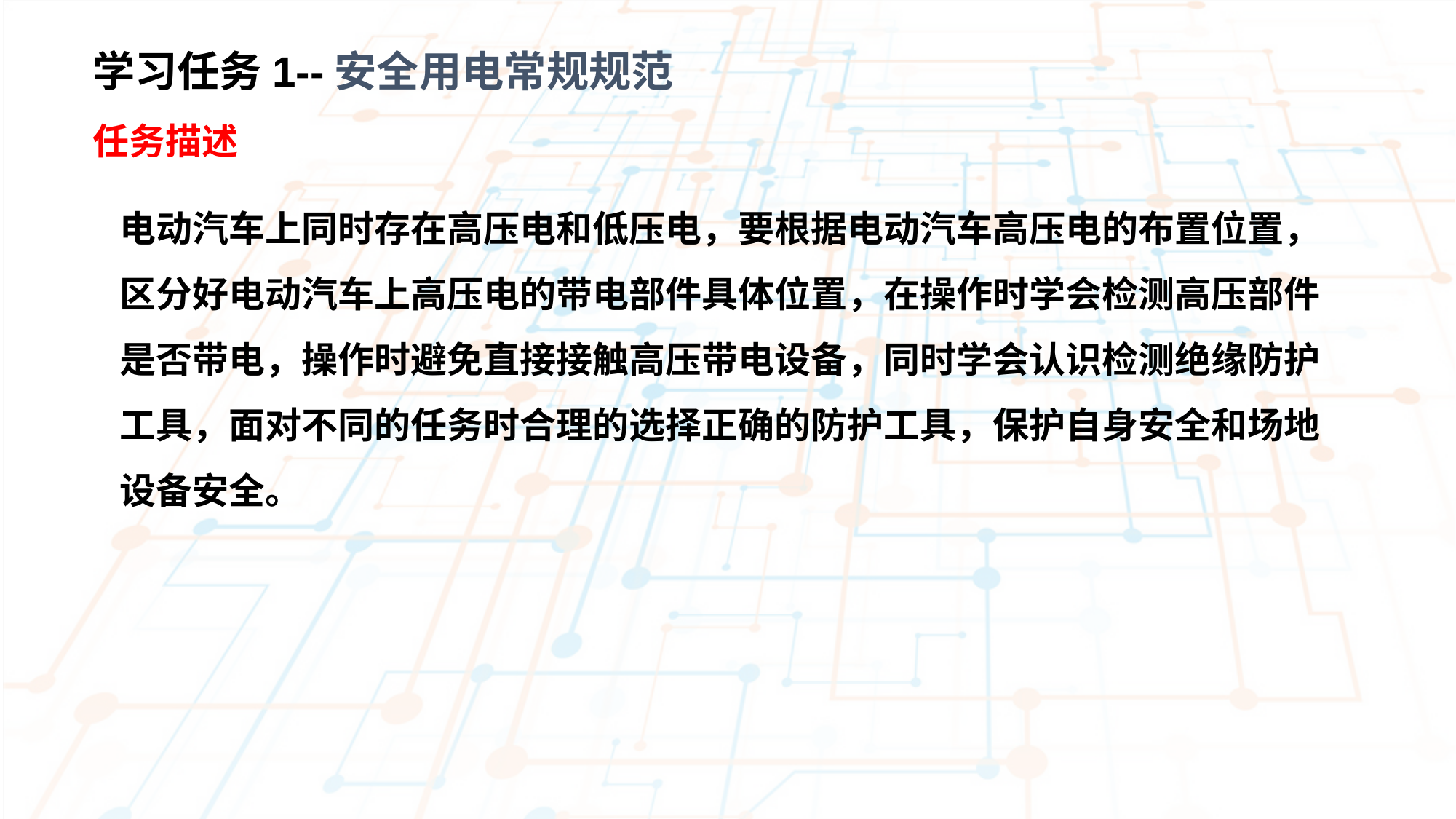

学习任务1--安全用电常规规范
任务描述

电动汽车上同时存在高压电和低压电，要根据电动汽车高压电的布置位置，区分好电动汽车上高压电的带电部件具体位置，在操作时学会检测高压部件是否带电，操作时避免直接接触高压带电设备，同时学会认识检测绝缘防护工具，面对不同的任务时合理的选择正确的防护工具，保护自身安全和场地设备安全。